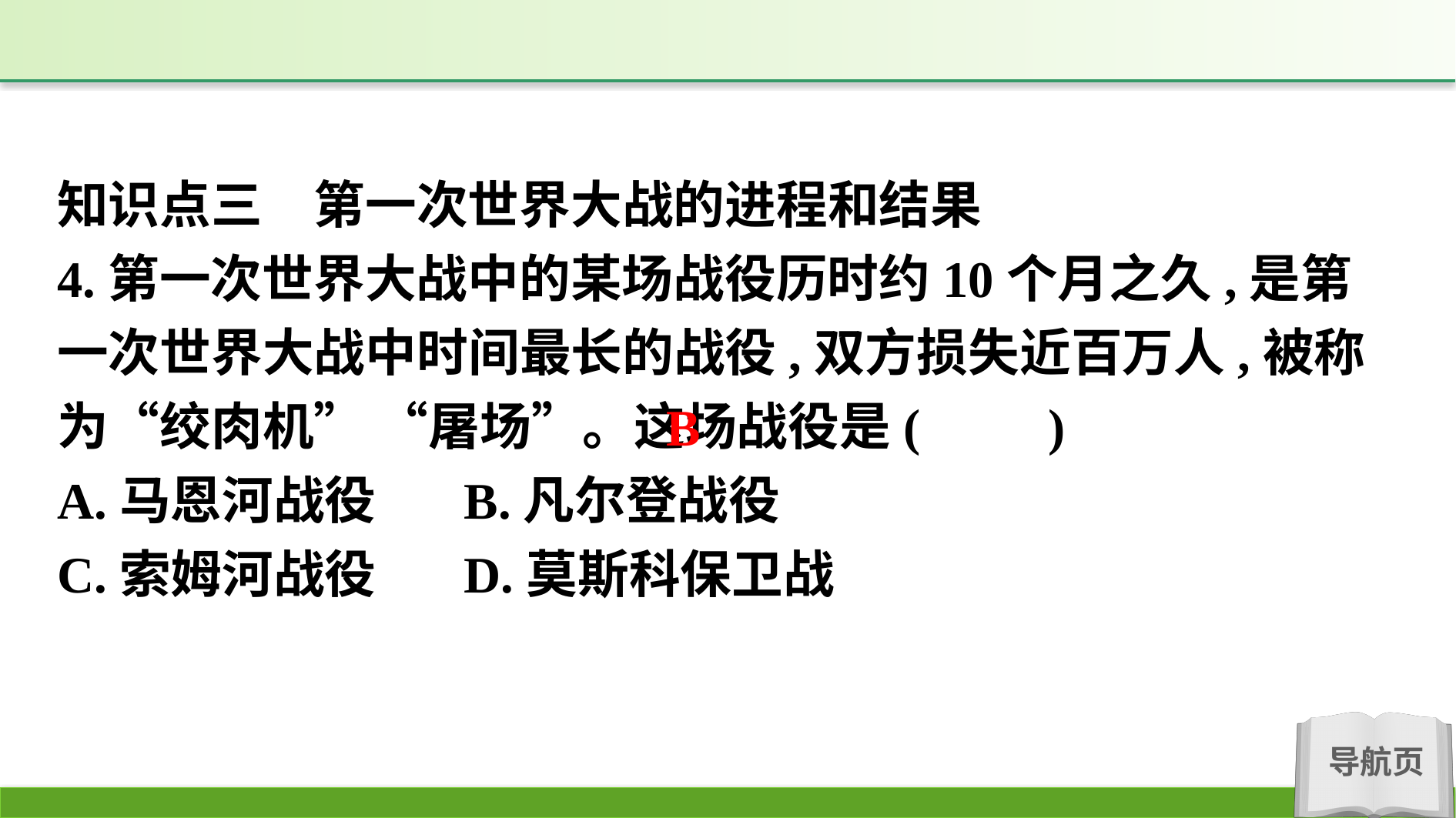

知识点三　第一次世界大战的进程和结果
4.第一次世界大战中的某场战役历时约10个月之久,是第一次世界大战中时间最长的战役,双方损失近百万人,被称为“绞肉机” “屠场”。这场战役是(　　)
A.马恩河战役		B.凡尔登战役
C.索姆河战役		D.莫斯科保卫战
B